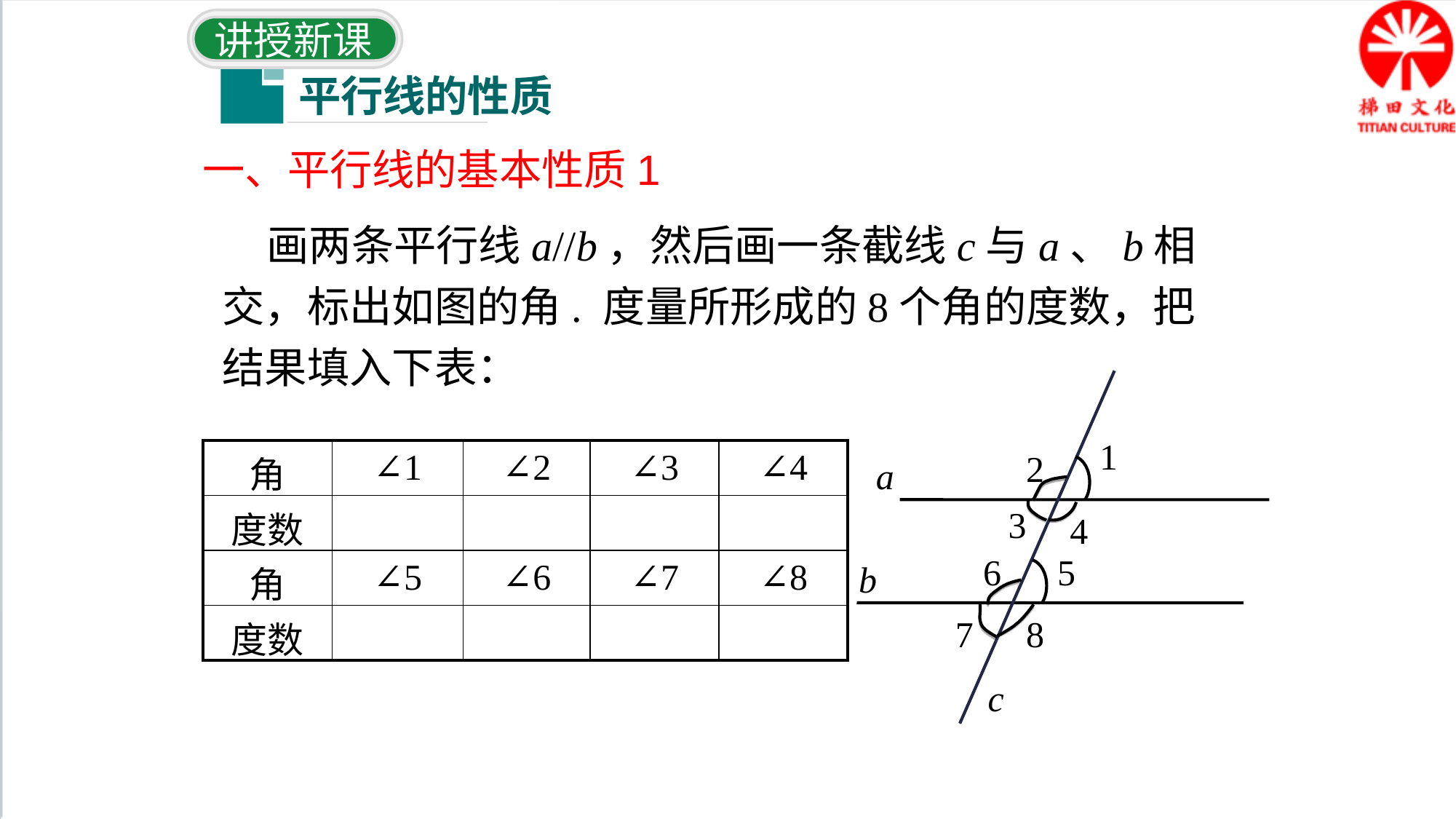

讲授新课

平行线的性质

一、平行线的基本性质1
    画两条平行线a//b，然后画一条截线c与a、b相交，标出如图的角. 度量所形成的8个角的度数，把结果填入下表：

1
2
a

b

c

3

4
6
5

7
8

| 角 | ∠1 | ∠2 | ∠3 | ∠4 |
| --- | --- | --- | --- | --- |
| 度数 |  |  |  |  |
| 角 | ∠5 | ∠6 | ∠7 | ∠8 |
| 度数 |  |  |  |  |